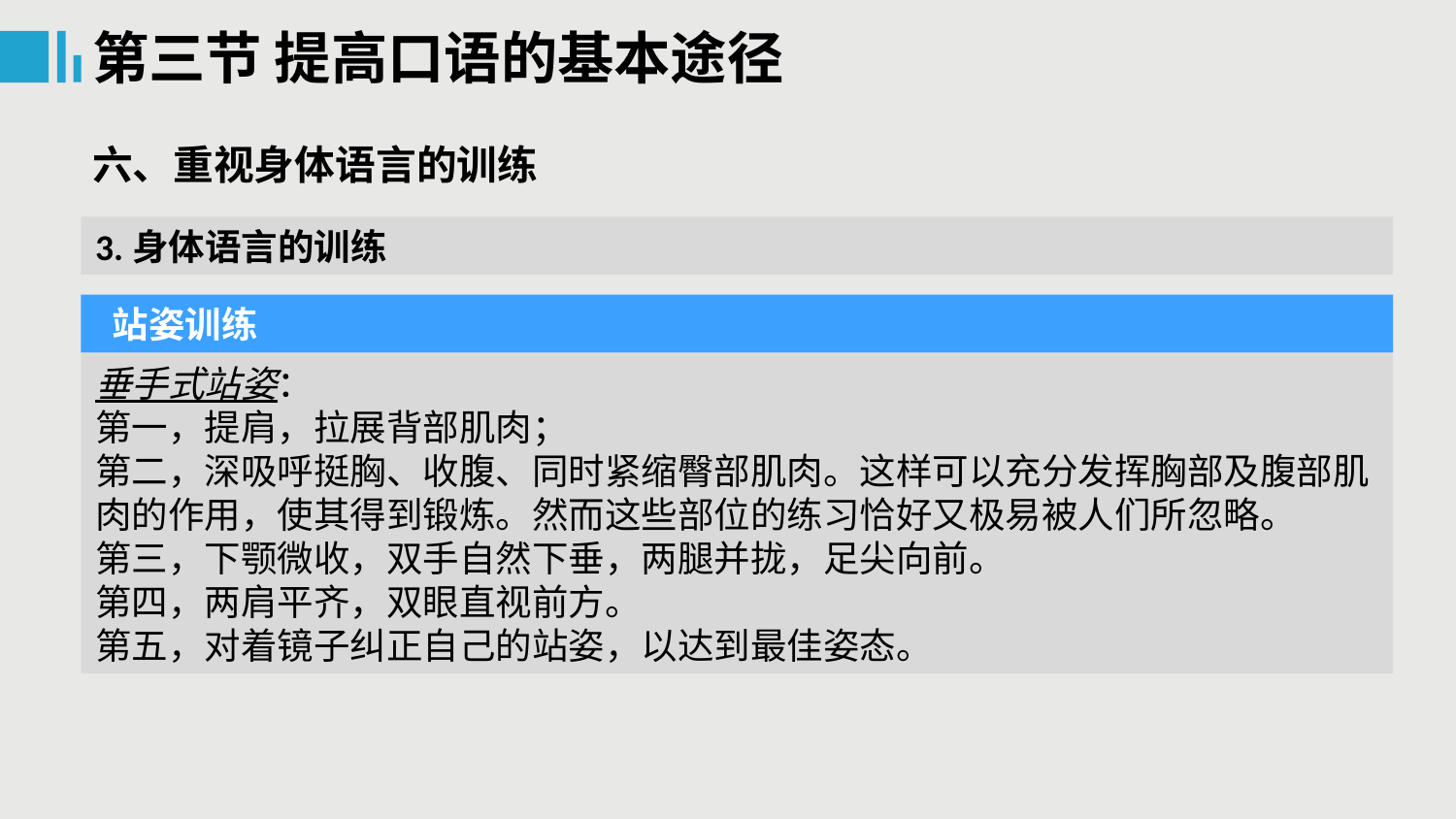

第三节 提高口语的基本途径

六、重视身体语言的训练
3.身体语言的训练
 站姿训练
垂手式站姿：
第一，提肩，拉展背部肌肉；
第二，深吸呼挺胸、收腹、同时紧缩臀部肌肉。这样可以充分发挥胸部及腹部肌肉的作用，使其得到锻炼。然而这些部位的练习恰好又极易被人们所忽略。
第三，下颚微收，双手自然下垂，两腿并拢，足尖向前。
第四，两肩平齐，双眼直视前方。
第五，对着镜子纠正自己的站姿，以达到最佳姿态。